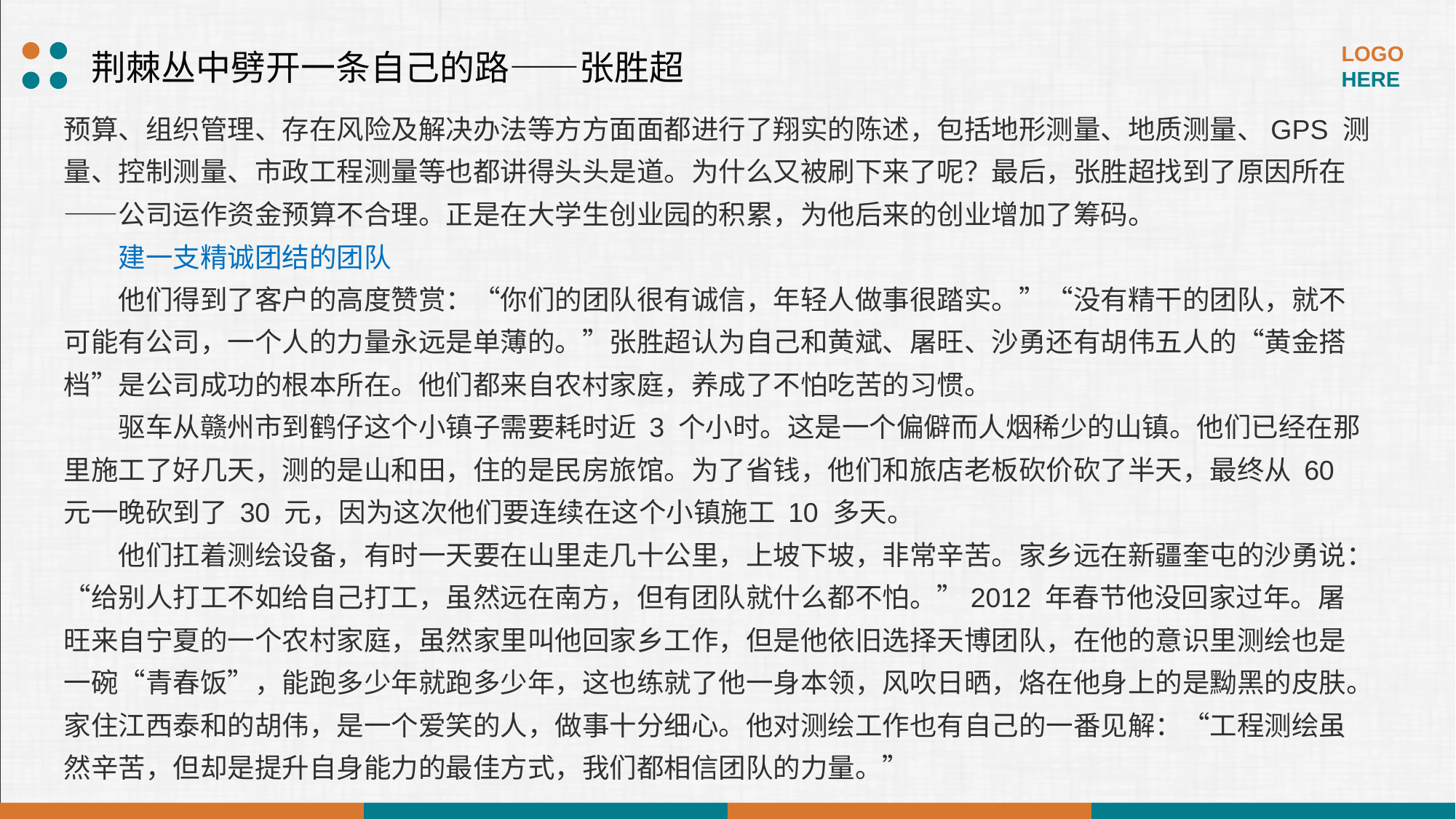

荆棘丛中劈开一条自己的路——张胜超
预算、组织管理、存在风险及解决办法等方方面面都进行了翔实的陈述，包括地形测量、地质测量、GPS 测量、控制测量、市政工程测量等也都讲得头头是道。为什么又被刷下来了呢？最后，张胜超找到了原因所在——公司运作资金预算不合理。正是在大学生创业园的积累，为他后来的创业增加了筹码。
建一支精诚团结的团队
他们得到了客户的高度赞赏：“你们的团队很有诚信，年轻人做事很踏实。”“没有精干的团队，就不可能有公司，一个人的力量永远是单薄的。”张胜超认为自己和黄斌、屠旺、沙勇还有胡伟五人的“黄金搭档”是公司成功的根本所在。他们都来自农村家庭，养成了不怕吃苦的习惯。
驱车从赣州市到鹤仔这个小镇子需要耗时近 3 个小时。这是一个偏僻而人烟稀少的山镇。他们已经在那里施工了好几天，测的是山和田，住的是民房旅馆。为了省钱，他们和旅店老板砍价砍了半天，最终从 60 元一晚砍到了 30 元，因为这次他们要连续在这个小镇施工 10 多天。
他们扛着测绘设备，有时一天要在山里走几十公里，上坡下坡，非常辛苦。家乡远在新疆奎屯的沙勇说：“给别人打工不如给自己打工，虽然远在南方，但有团队就什么都不怕。”2012 年春节他没回家过年。屠旺来自宁夏的一个农村家庭，虽然家里叫他回家乡工作，但是他依旧选择天博团队，在他的意识里测绘也是一碗“青春饭”，能跑多少年就跑多少年，这也练就了他一身本领，风吹日晒，烙在他身上的是黝黑的皮肤。家住江西泰和的胡伟，是一个爱笑的人，做事十分细心。他对测绘工作也有自己的一番见解：“工程测绘虽然辛苦，但却是提升自身能力的最佳方式，我们都相信团队的力量。”